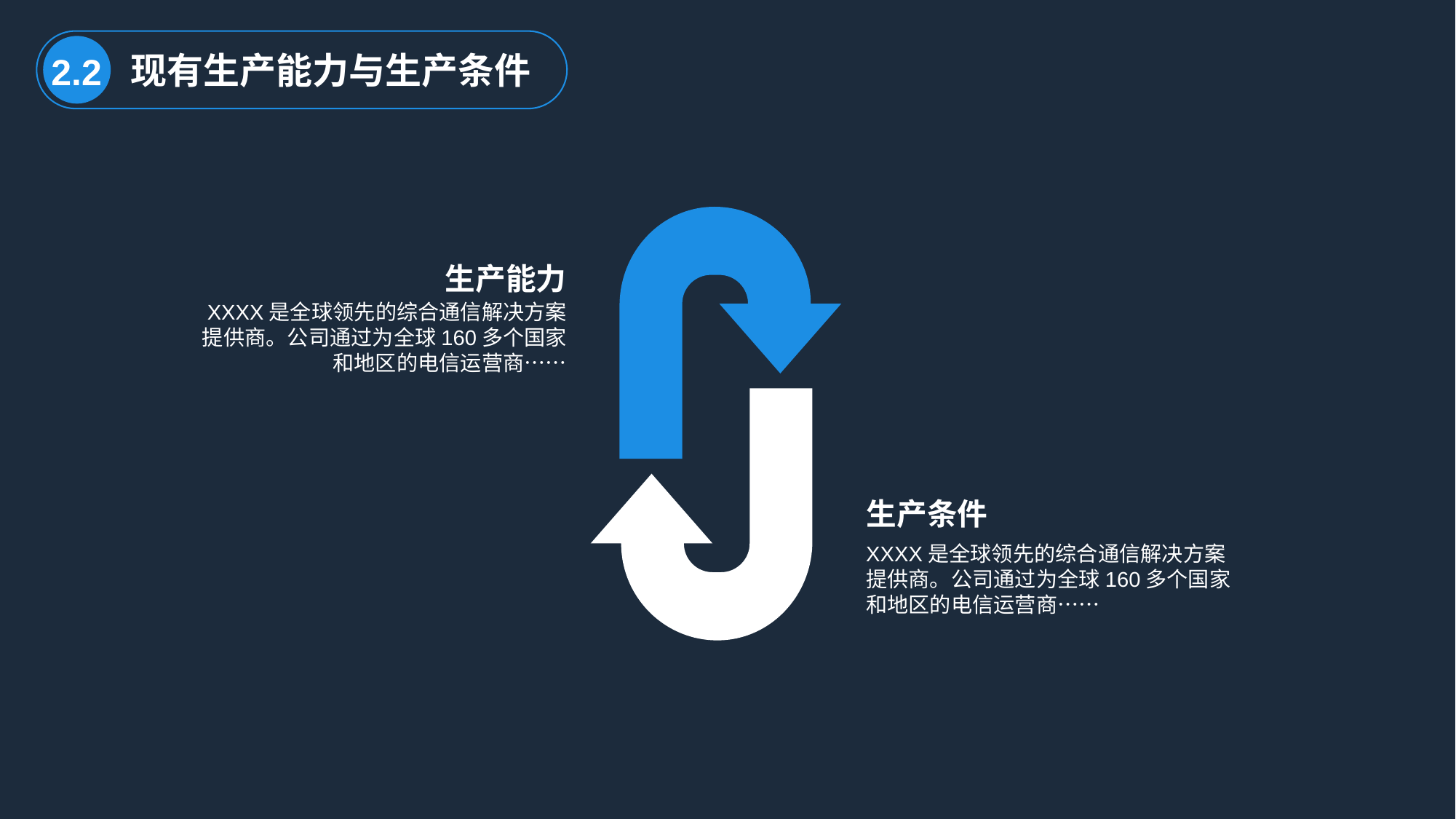

现有生产能力与生产条件
2.2

生产能力
XXXX是全球领先的综合通信解决方案提供商。公司通过为全球160多个国家和地区的电信运营商……
生产条件
XXXX是全球领先的综合通信解决方案提供商。公司通过为全球160多个国家和地区的电信运营商……